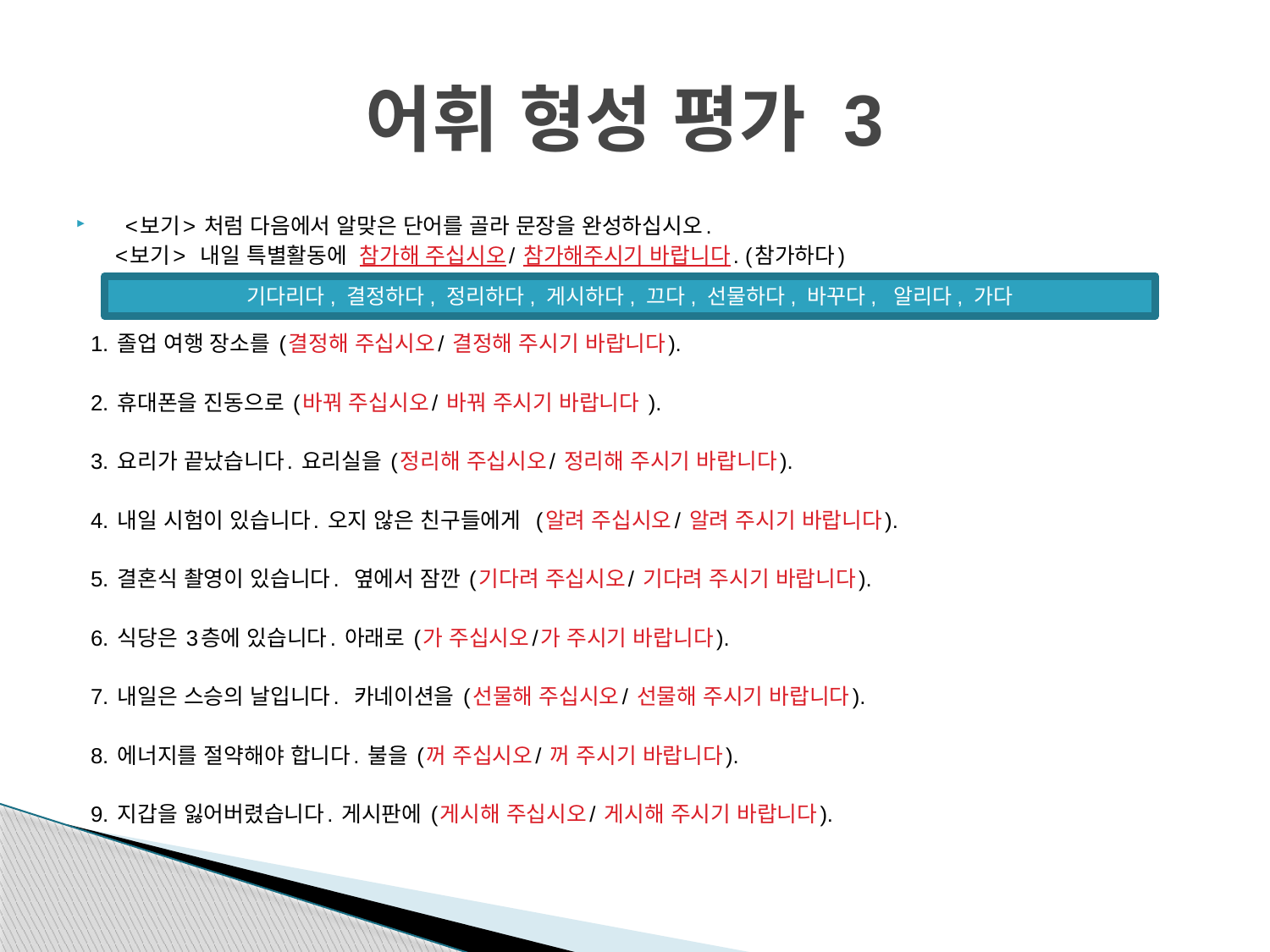

# 어휘 형성 평가 3
<보기> 처럼 다음에서 알맞은 단어를 골라 문장을 완성하십시오.
    <보기>  내일 특별활동에  참가해 주십시오/ 참가해주시기 바랍니다. (참가하다)

1. 졸업 여행 장소를 (결정해 주십시오/ 결정해 주시기 바랍니다).

2. 휴대폰을 진동으로 (바꿔 주십시오/ 바꿔 주시기 바랍니다 ).

3. 요리가 끝났습니다. 요리실을 (정리해 주십시오/ 정리해 주시기 바랍니다).

4. 내일 시험이 있습니다. 오지 않은 친구들에게  (알려 주십시오/ 알려 주시기 바랍니다).

5. 결혼식 촬영이 있습니다.  옆에서 잠깐 (기다려 주십시오/ 기다려 주시기 바랍니다).

6. 식당은 3층에 있습니다. 아래로 (가 주십시오/가 주시기 바랍니다).

7. 내일은 스승의 날입니다.  카네이션을 (선물해 주십시오/ 선물해 주시기 바랍니다).

8. 에너지를 절약해야 합니다. 불을 (꺼 주십시오/ 꺼 주시기 바랍니다).

9. 지갑을 잃어버렸습니다. 게시판에 (게시해 주십시오/ 게시해 주시기 바랍니다).
기다리다, 결정하다, 정리하다, 게시하다, 끄다, 선물하다, 바꾸다,  알리다, 가다